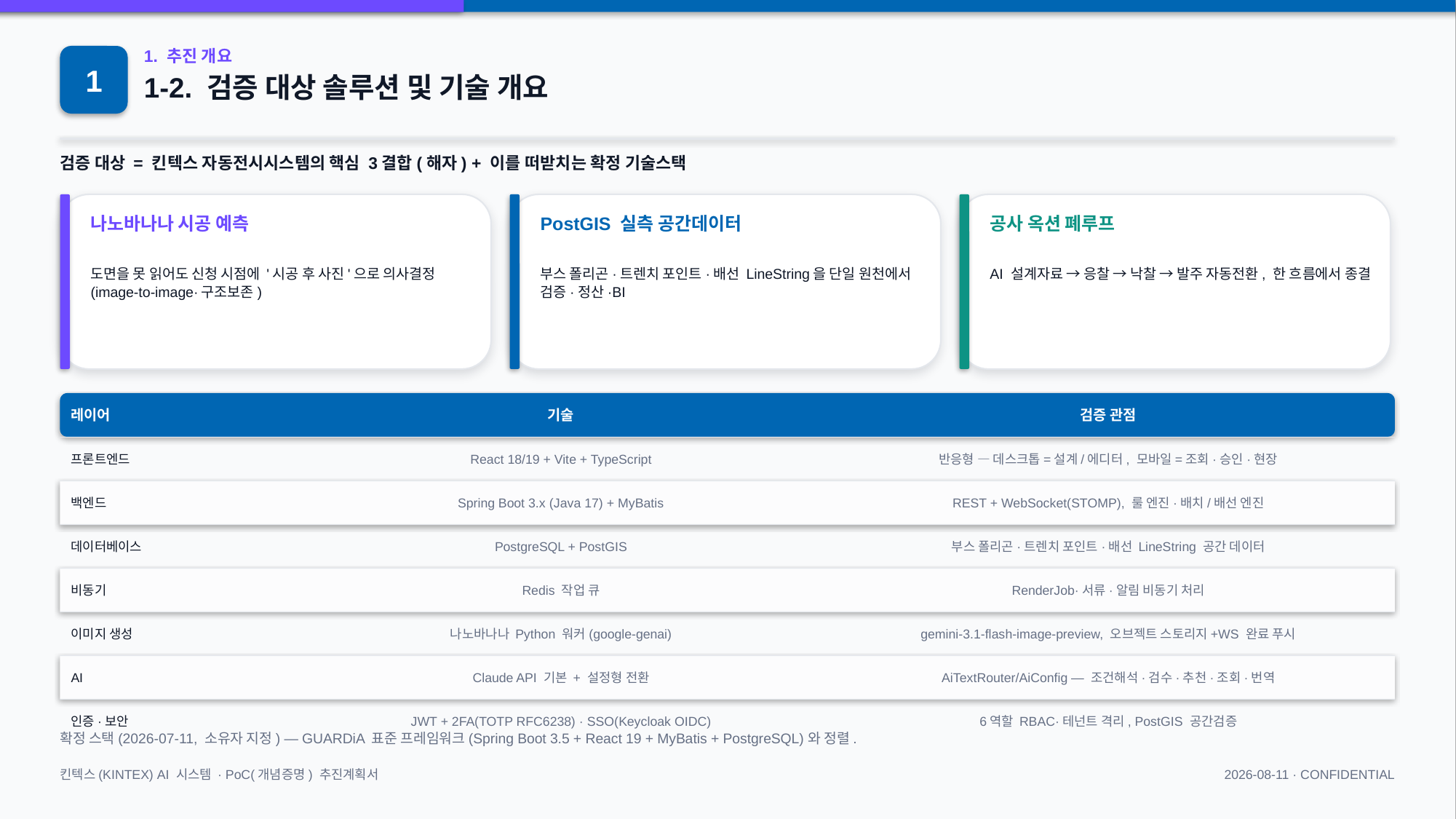

1
1. 추진 개요
1-2. 검증 대상 솔루션 및 기술 개요

검증 대상 = 킨텍스 자동전시시스템의 핵심 3결합(해자) + 이를 떠받치는 확정 기술스택

나노바나나 시공 예측
PostGIS 실측 공간데이터
공사 옥션 폐루프
도면을 못 읽어도 신청 시점에 '시공 후 사진'으로 의사결정 (image-to-image·구조보존)
부스 폴리곤·트렌치 포인트·배선 LineString을 단일 원천에서 검증·정산·BI
AI 설계자료 → 응찰 → 낙찰 → 발주 자동전환, 한 흐름에서 종결

레이어
기술
검증 관점

프론트엔드
React 18/19 + Vite + TypeScript
반응형 — 데스크톱=설계/에디터, 모바일=조회·승인·현장

백엔드
Spring Boot 3.x (Java 17) + MyBatis
REST + WebSocket(STOMP), 룰 엔진·배치/배선 엔진

데이터베이스
PostgreSQL + PostGIS
부스 폴리곤·트렌치 포인트·배선 LineString 공간 데이터

비동기
Redis 작업 큐
RenderJob·서류·알림 비동기 처리

이미지 생성
나노바나나 Python 워커(google-genai)
gemini-3.1-flash-image-preview, 오브젝트 스토리지+WS 완료 푸시

AI
Claude API 기본 + 설정형 전환
AiTextRouter/AiConfig — 조건해석·검수·추천·조회·번역

인증·보안
JWT + 2FA(TOTP RFC6238) · SSO(Keycloak OIDC)
6역할 RBAC·테넌트 격리, PostGIS 공간검증
확정 스택(2026-07-11, 소유자 지정) — GUARDiA 표준 프레임워크(Spring Boot 3.5 + React 19 + MyBatis + PostgreSQL)와 정렬.